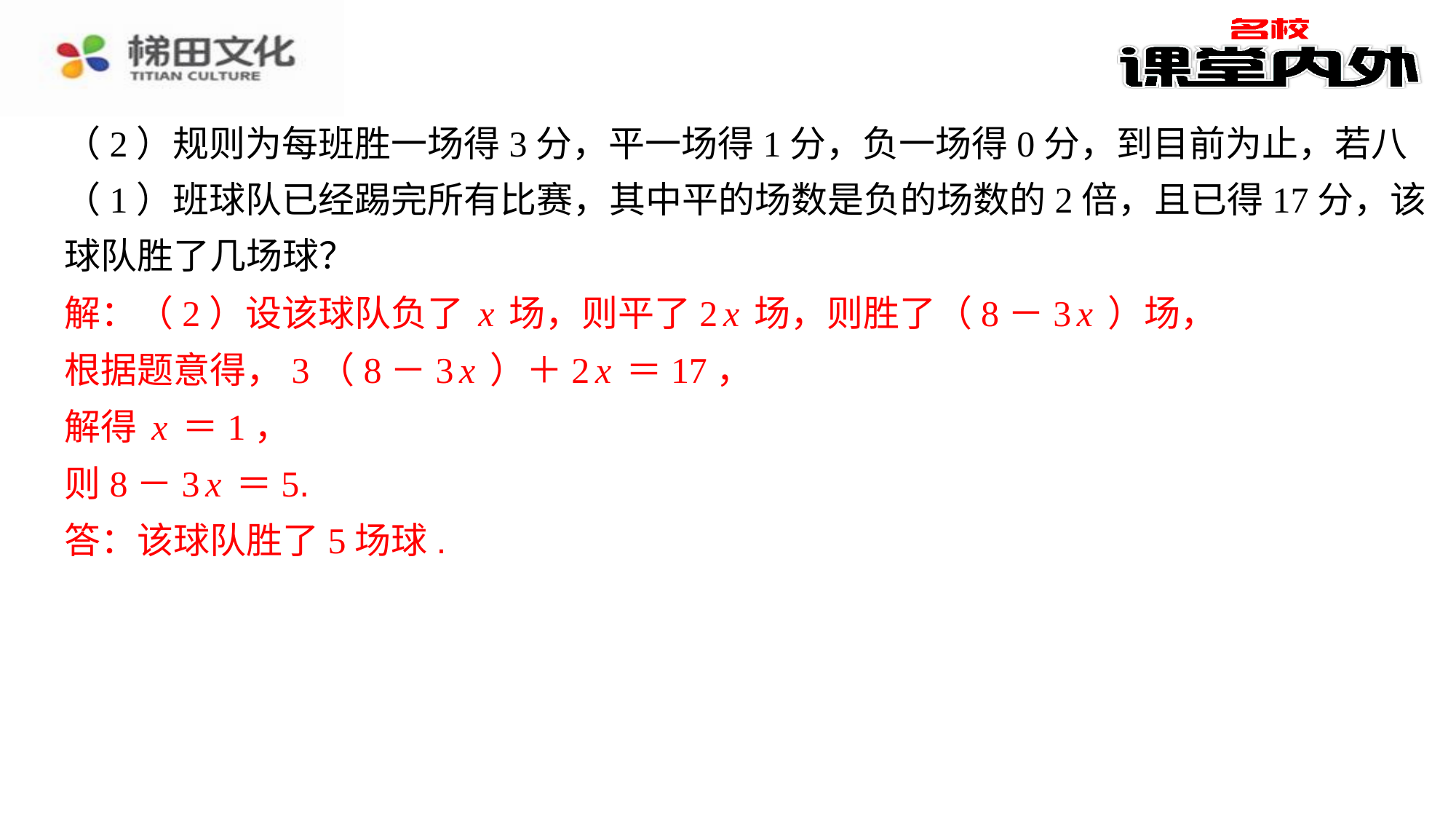

（2）规则为每班胜一场得3分，平一场得1分，负一场得0分，到目前为止，若八
（1）班球队已经踢完所有比赛，其中平的场数是负的场数的2倍，且已得17分，该
球队胜了几场球？
解：（2）设该球队负了x场，则平了2x场，则胜了（8－3x）场，
根据题意得，3（8－3x）＋2x＝17，
解得x＝1，
则8－3x＝5.
答：该球队胜了5场球.
解：（2）设该球队负了x场，则平了2x场，则胜了（8－3x）场，
根据题意得，3（8－3x）＋2x＝17，
解得x＝1，
则8－3x＝5.
答：该球队胜了5场球.